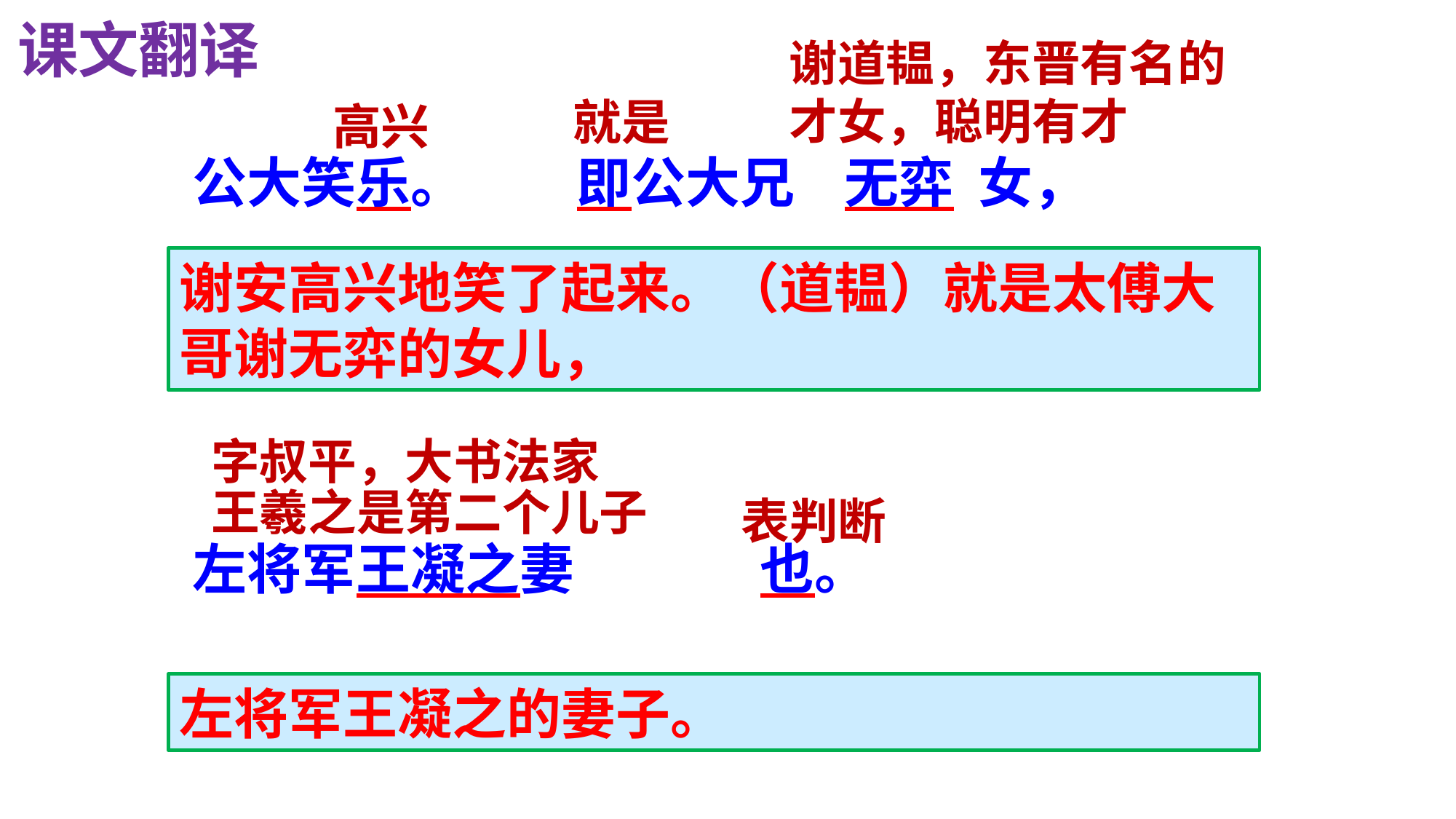

课文翻译
谢道韫，东晋有名的
才女，聪明有才
就是
高兴
公大笑乐。         即公大兄    无弈  女，
谢安高兴地笑了起来。（道韫）就是太傅大哥谢无弈的女儿，

字叔平，大书法家
王羲之是第二个儿子
表判断
左将军王凝之妻               也。
左将军王凝之的妻子。